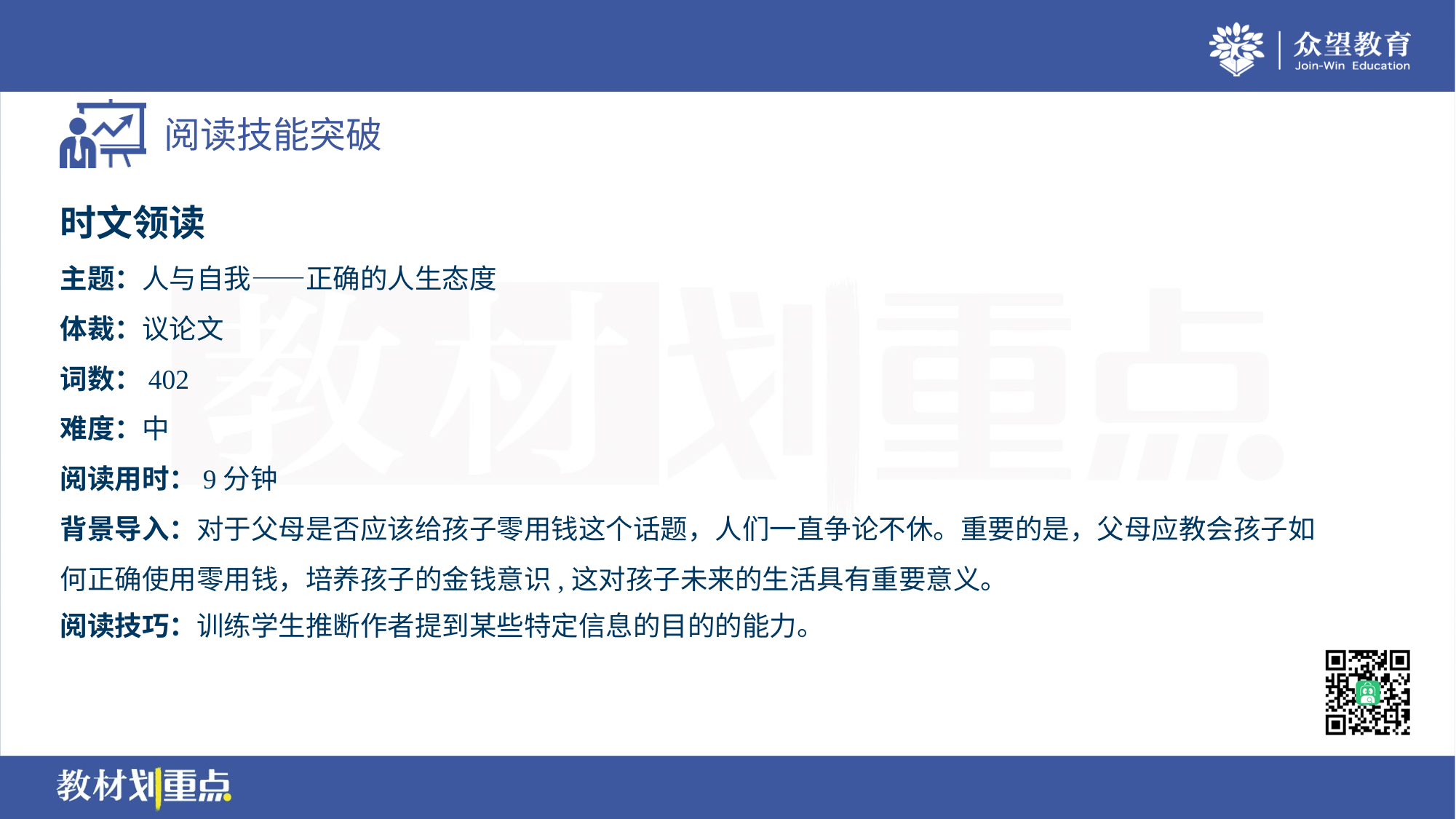

时文领读
主题：人与自我——正确的人生态度
体裁：议论文
词数：402
难度：中
阅读用时：9分钟
背景导入：对于父母是否应该给孩子零用钱这个话题，人们一直争论不休。重要的是，父母应教会孩子如
何正确使用零用钱，培养孩子的金钱意识,这对孩子未来的生活具有重要意义。
阅读技巧：训练学生推断作者提到某些特定信息的目的的能力。